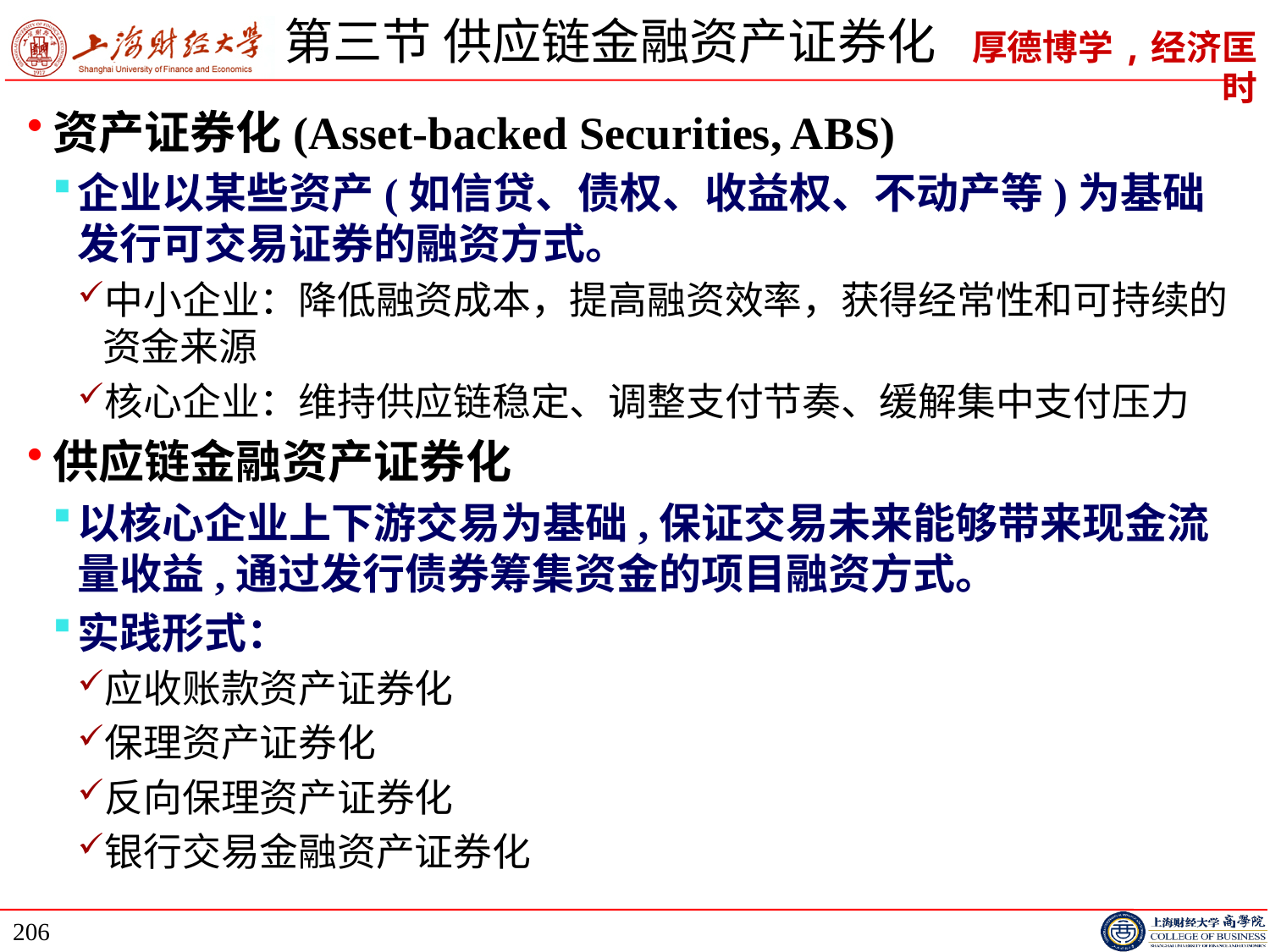

# 第三节 供应链金融资产证券化
资产证券化(Asset-backed Securities, ABS)
企业以某些资产(如信贷、债权、收益权、不动产等)为基础发行可交易证券的融资方式。
中小企业：降低融资成本，提高融资效率，获得经常性和可持续的资金来源
核心企业：维持供应链稳定、调整支付节奏、缓解集中支付压力
供应链金融资产证券化
以核心企业上下游交易为基础,保证交易未来能够带来现金流量收益,通过发行债券筹集资金的项目融资方式。
实践形式：
应收账款资产证券化
保理资产证券化
反向保理资产证券化
银行交易金融资产证券化
206